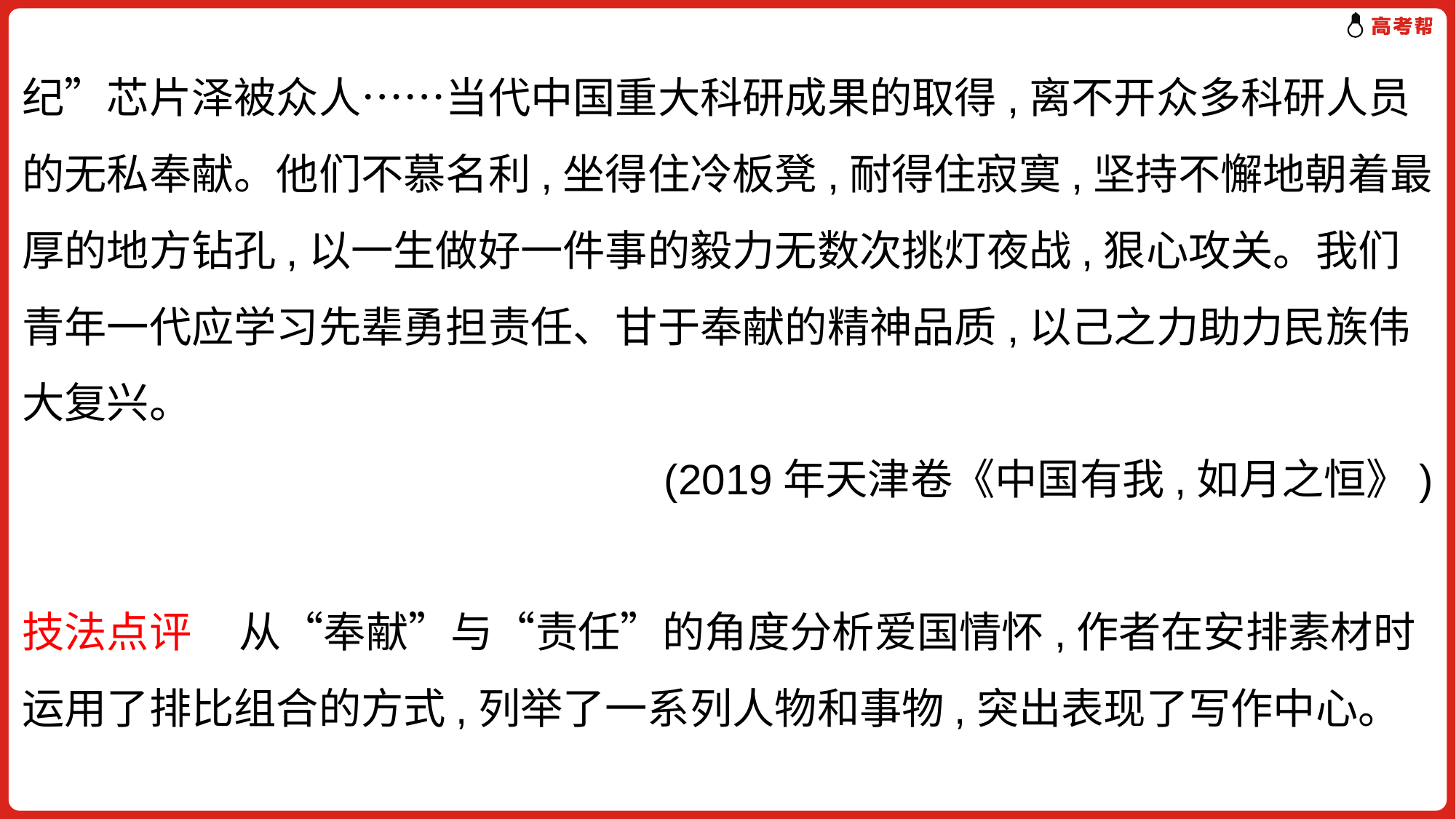

纪”芯片泽被众人……当代中国重大科研成果的取得,离不开众多科研人员的无私奉献。他们不慕名利,坐得住冷板凳,耐得住寂寞,坚持不懈地朝着最厚的地方钻孔,以一生做好一件事的毅力无数次挑灯夜战,狠心攻关。我们青年一代应学习先辈勇担责任、甘于奉献的精神品质,以己之力助力民族伟大复兴。
(2019年天津卷《中国有我,如月之恒》)

技法点评     从“奉献”与“责任”的角度分析爱国情怀,作者在安排素材时运用了排比组合的方式,列举了一系列人物和事物,突出表现了写作中心。